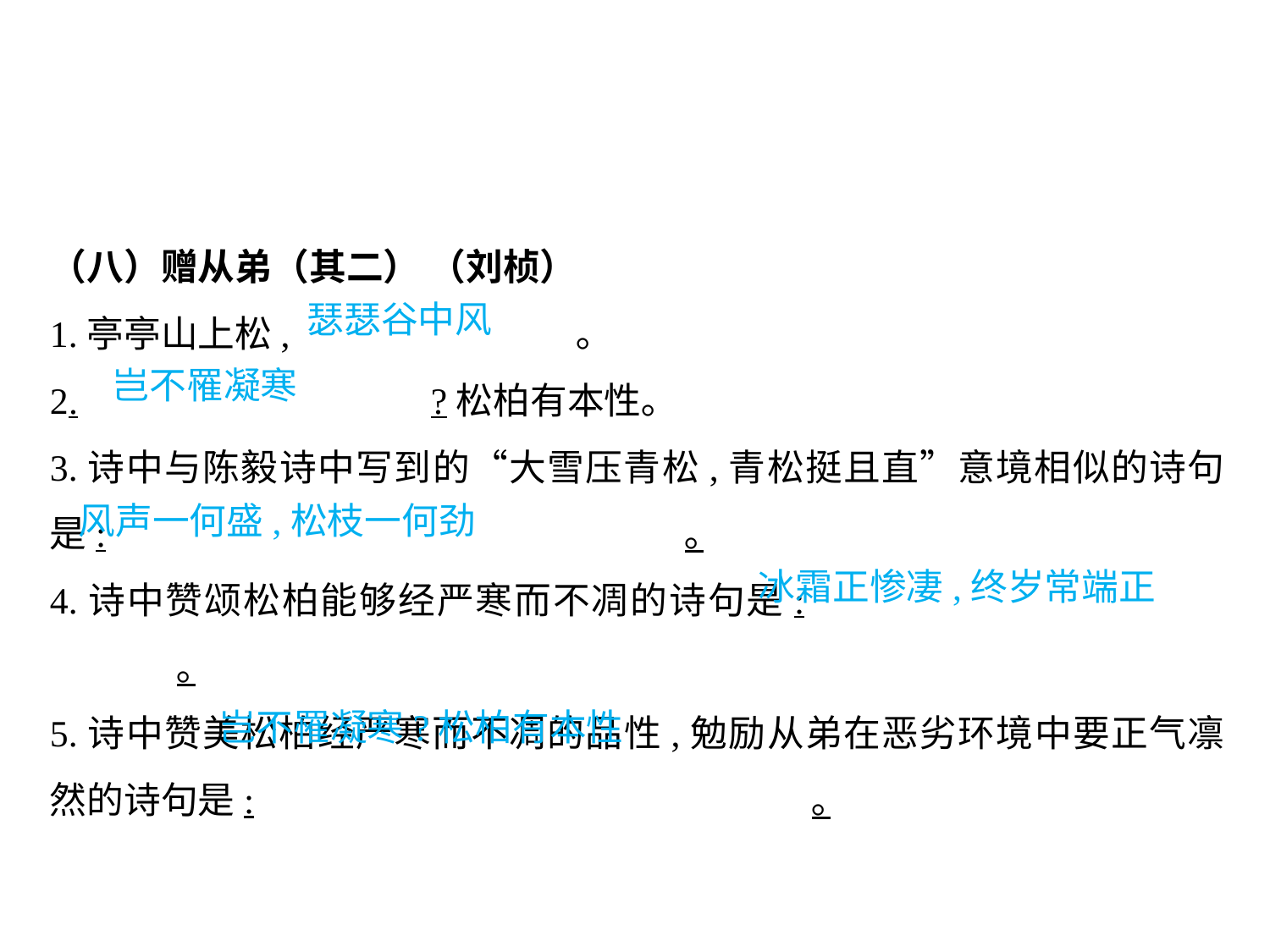

（八）赠从弟（其二） （刘桢）
1.亭亭山上松,			 ｡
2.			?松柏有本性｡
3.诗中与陈毅诗中写到的“大雪压青松,青松挺且直”意境相似的诗句是:					｡
4.诗中赞颂松柏能够经严寒而不凋的诗句是:					｡
5.诗中赞美松柏经严寒而不凋的品性,勉励从弟在恶劣环境中要正气凛然的诗句是:					｡
瑟瑟谷中风
岂不罹凝寒
风声一何盛,松枝一何劲
冰霜正惨凄,终岁常端正
岂不罹凝寒?松柏有本性